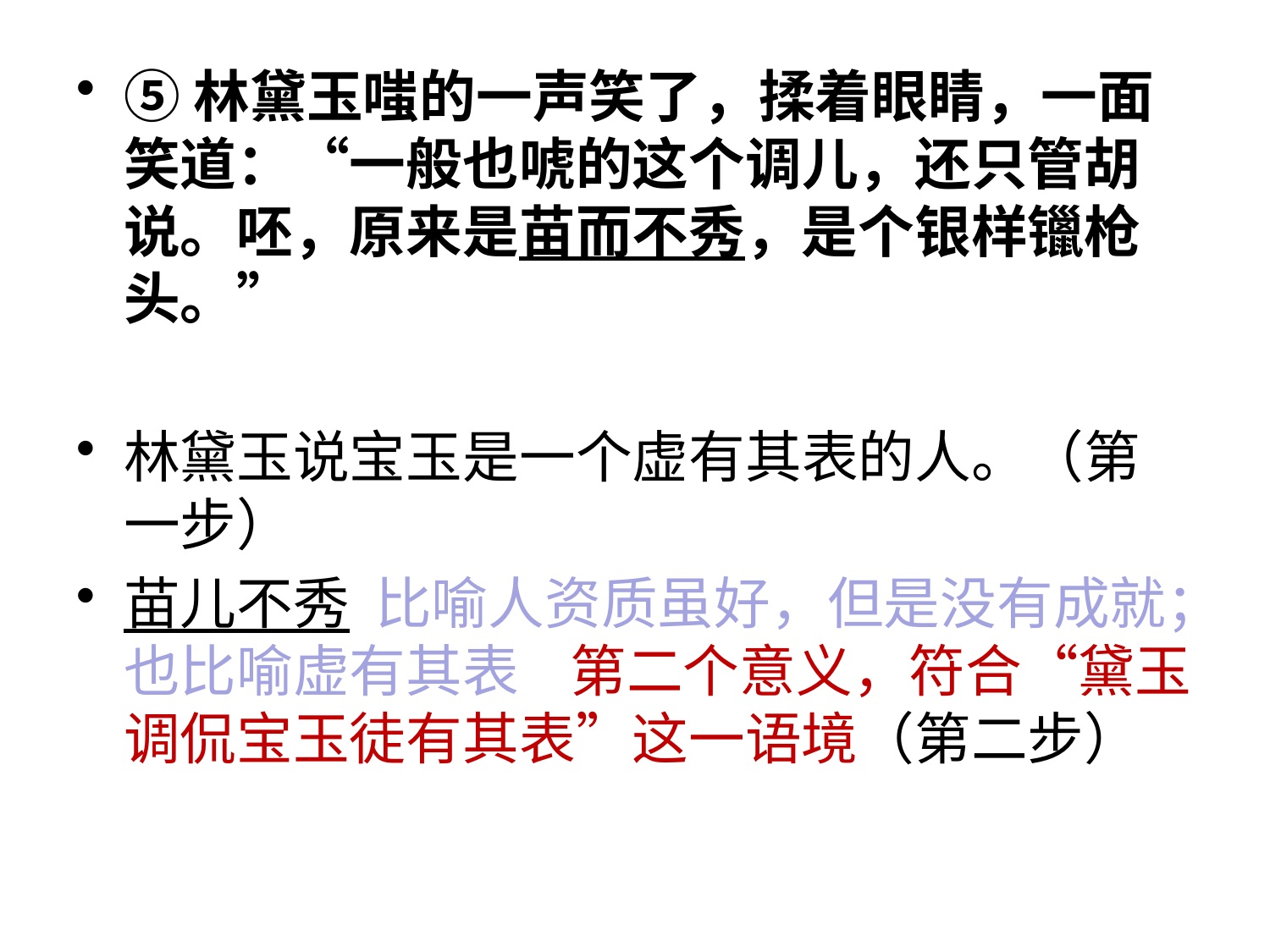

⑤林黛玉嗤的一声笑了，揉着眼睛，一面笑道：“一般也唬的这个调儿，还只管胡说。呸，原来是苗而不秀，是个银样镴枪头。”

林黛玉说宝玉是一个虚有其表的人。（第一步）
苗儿不秀  比喻人资质虽好，但是没有成就；也比喻虚有其表    第二个意义，符合“黛玉调侃宝玉徒有其表”这一语境（第二步）